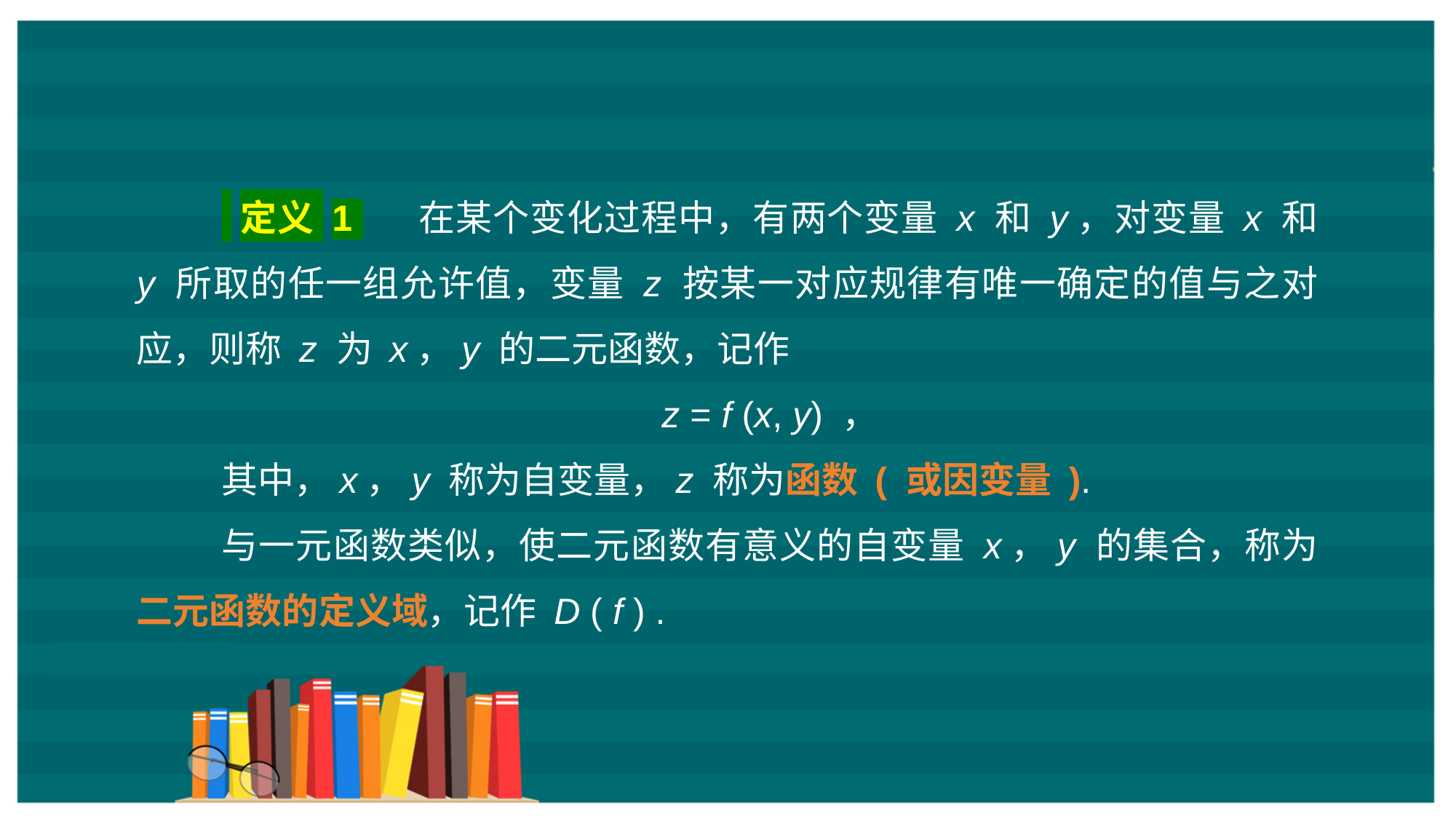

定义 1  　在某个变化过程中，有两个变量 x 和 y，对变量 x 和 y 所取的任一组允许值，变量 z 按某一对应规律有唯一确定的值与之对应，则称 z 为 x，y 的二元函数，记作
z = f (x, y) ，
其中，x，y 称为自变量，z 称为函数 ( 或因变量 ).
与一元函数类似，使二元函数有意义的自变量 x，y 的集合，称为二元函数的定义域，记作 D ( f ) .